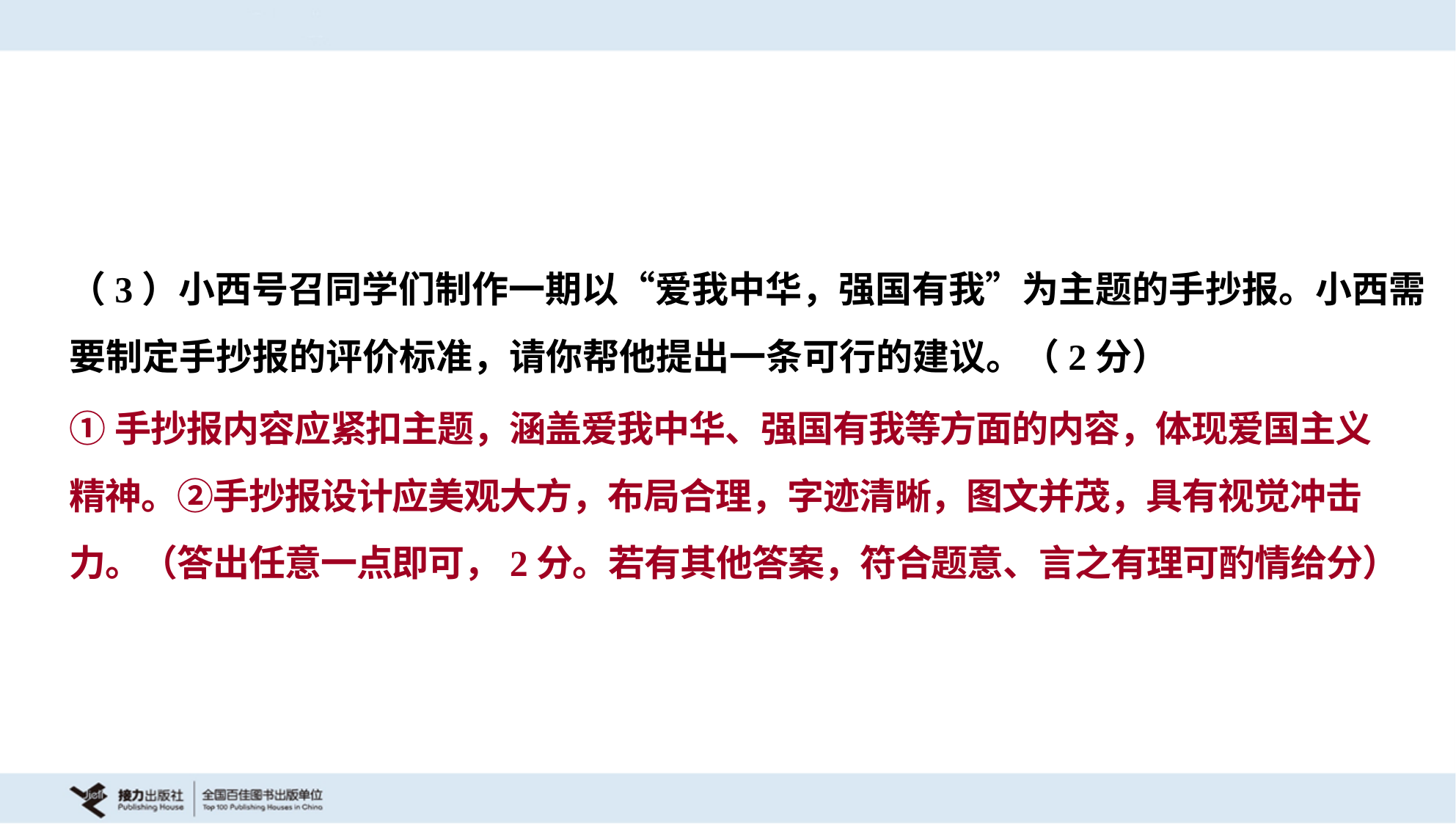

（3）小西号召同学们制作一期以“爱我中华，强国有我”为主题的手抄报。小西需
要制定手抄报的评价标准，请你帮他提出一条可行的建议。（2分）
①手抄报内容应紧扣主题，涵盖爱我中华、强国有我等方面的内容，体现爱国主义
精神。②手抄报设计应美观大方，布局合理，字迹清晰，图文并茂，具有视觉冲击
力。（答出任意一点即可，2分。若有其他答案，符合题意、言之有理可酌情给分）